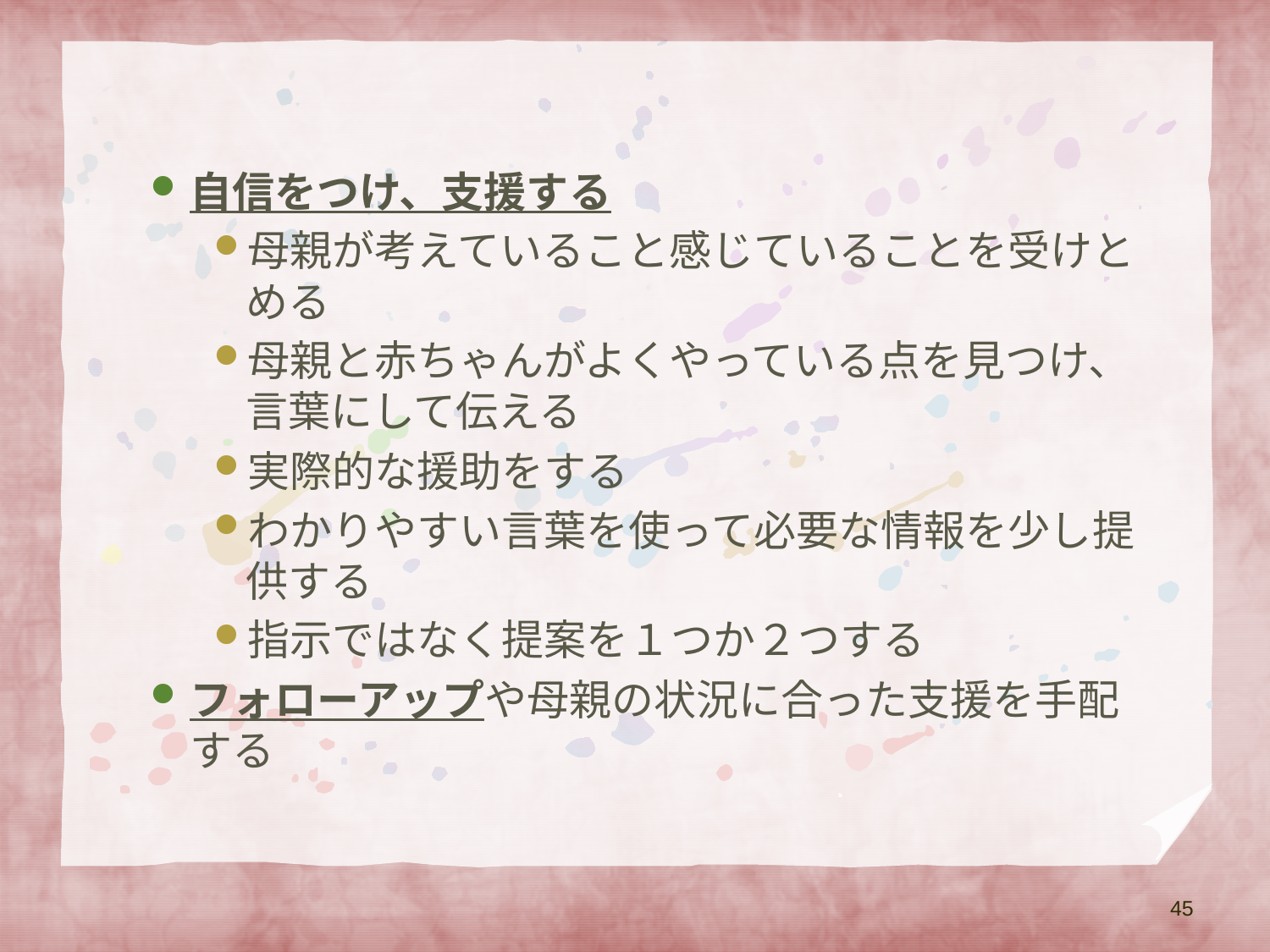

#
自信をつけ、支援する
母親が考えていること感じていることを受けとめる
母親と赤ちゃんがよくやっている点を見つけ、言葉にして伝える
実際的な援助をする
わかりやすい言葉を使って必要な情報を少し提供する
指示ではなく提案を１つか２つする
フォローアップや母親の状況に合った支援を手配する
45